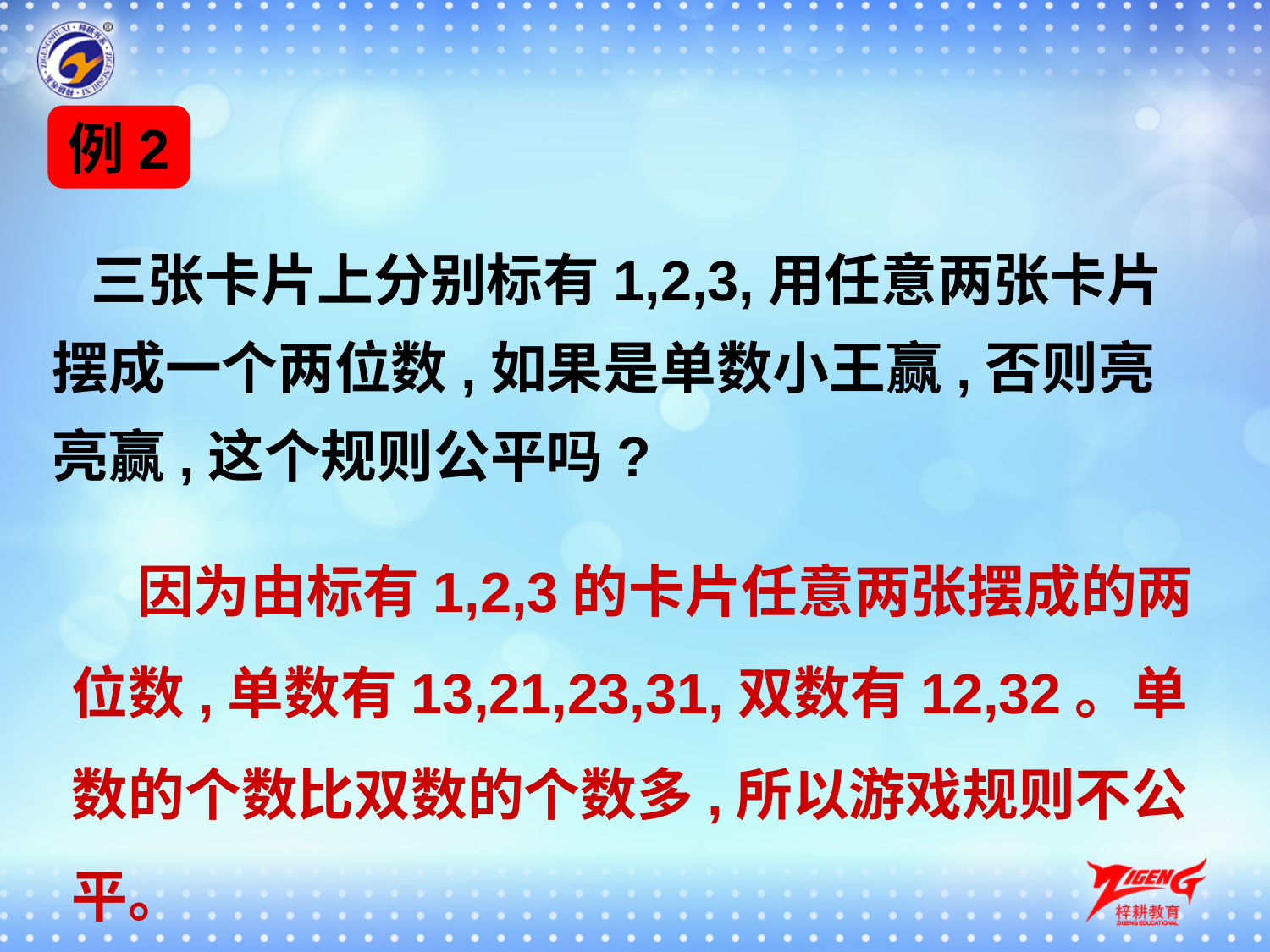

例2
  三张卡片上分别标有1,2,3,用任意两张卡片摆成一个两位数,如果是单数小王赢,否则亮亮赢,这个规则公平吗?
    因为由标有1,2,3的卡片任意两张摆成的两位数,单数有13,21,23,31,双数有12,32。单数的个数比双数的个数多,所以游戏规则不公平。